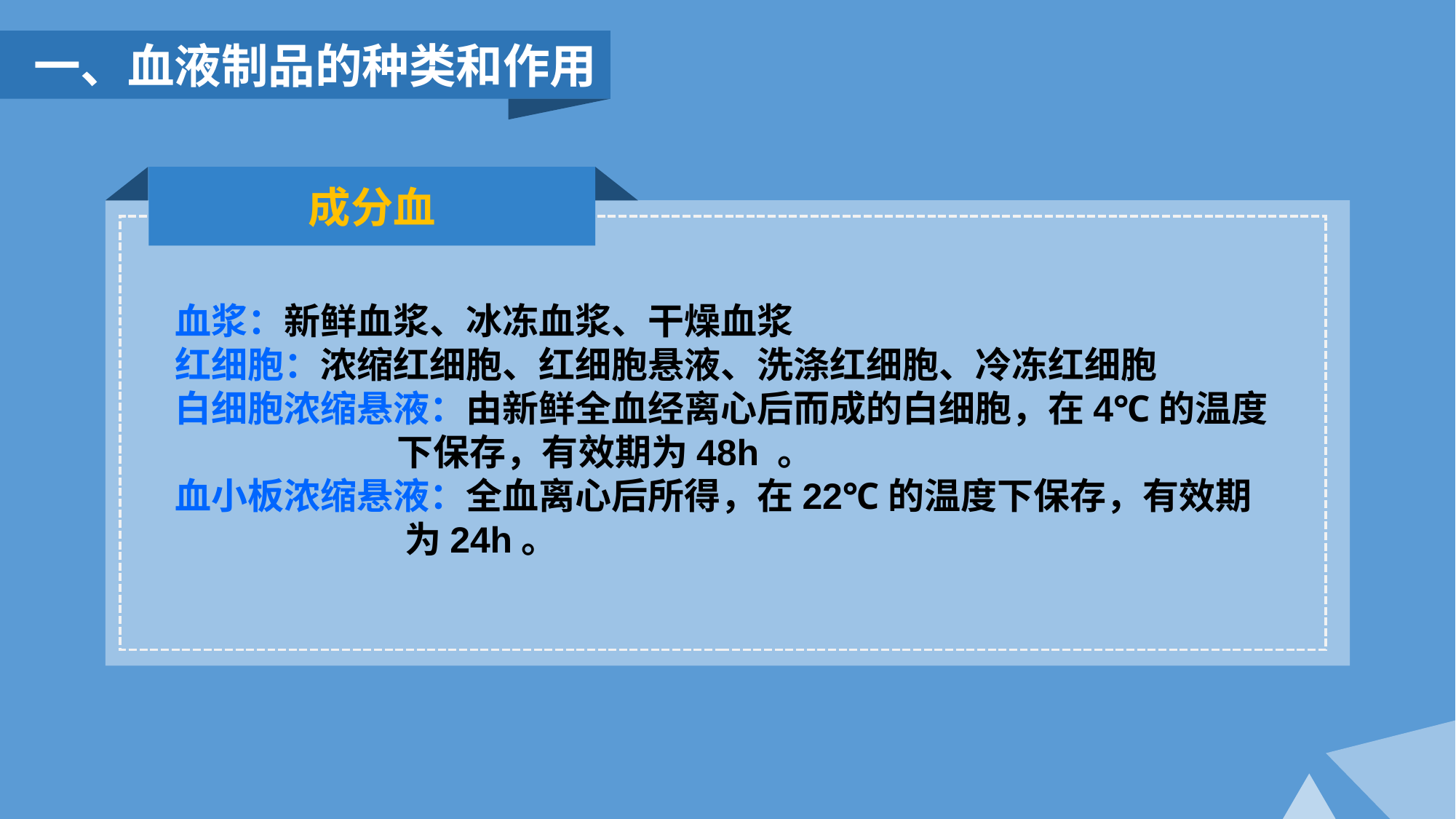

一、血液制品的种类和作用

成分血

血浆：新鲜血浆、冰冻血浆、干燥血浆
红细胞：浓缩红细胞、红细胞悬液、洗涤红细胞、冷冻红细胞
白细胞浓缩悬液：由新鲜全血经离心后而成的白细胞，在4℃的温度
                          下保存，有效期为48h 。
血小板浓缩悬液：全血离心后所得，在22℃的温度下保存，有效期
                           为24h。